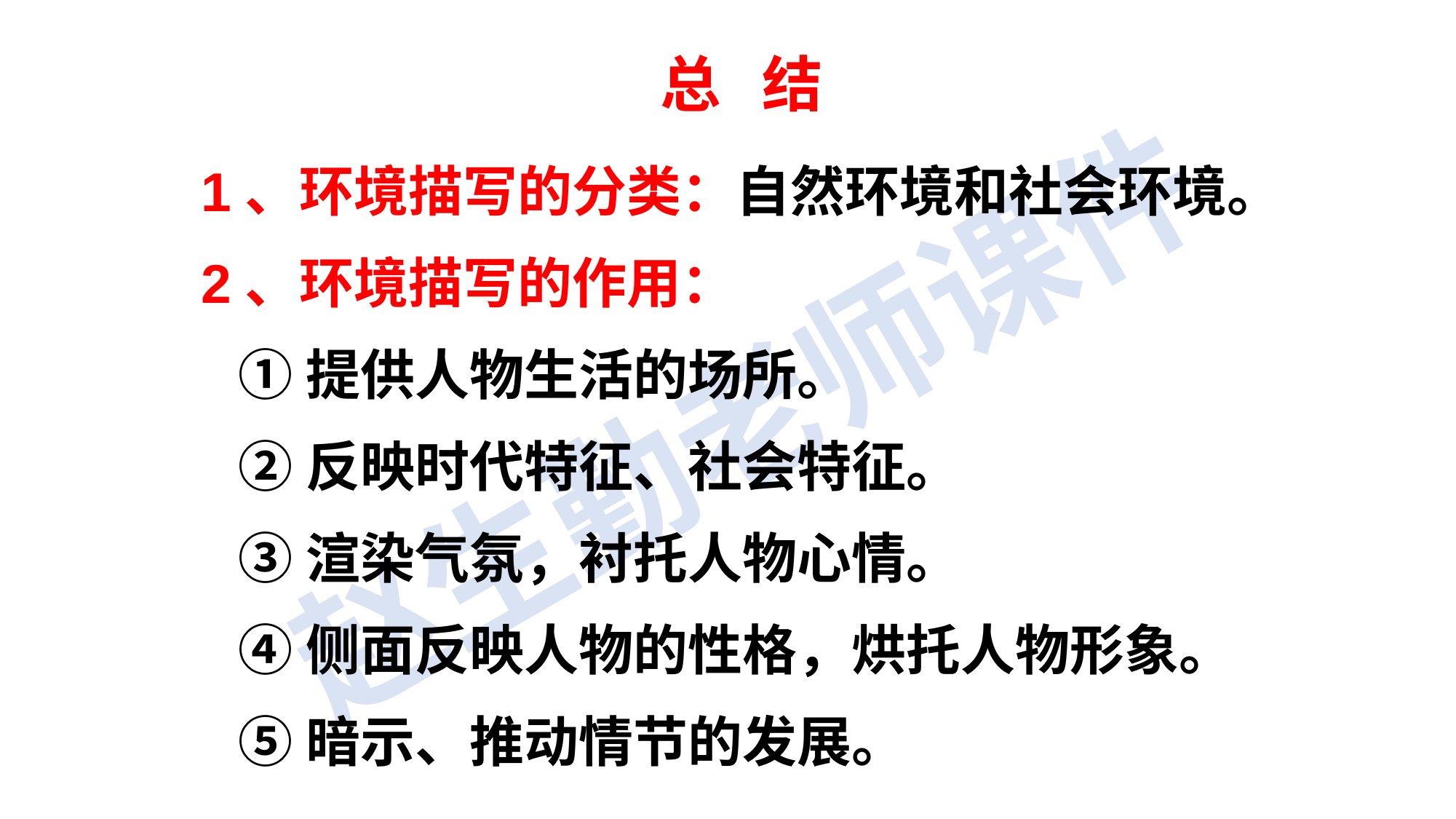

总   结
1、环境描写的分类：自然环境和社会环境。
2、环境描写的作用：
   ①提供人物生活的场所。
   ②反映时代特征、社会特征。
   ③渲染气氛，衬托人物心情。
   ④侧面反映人物的性格，烘托人物形象。
   ⑤暗示、推动情节的发展。